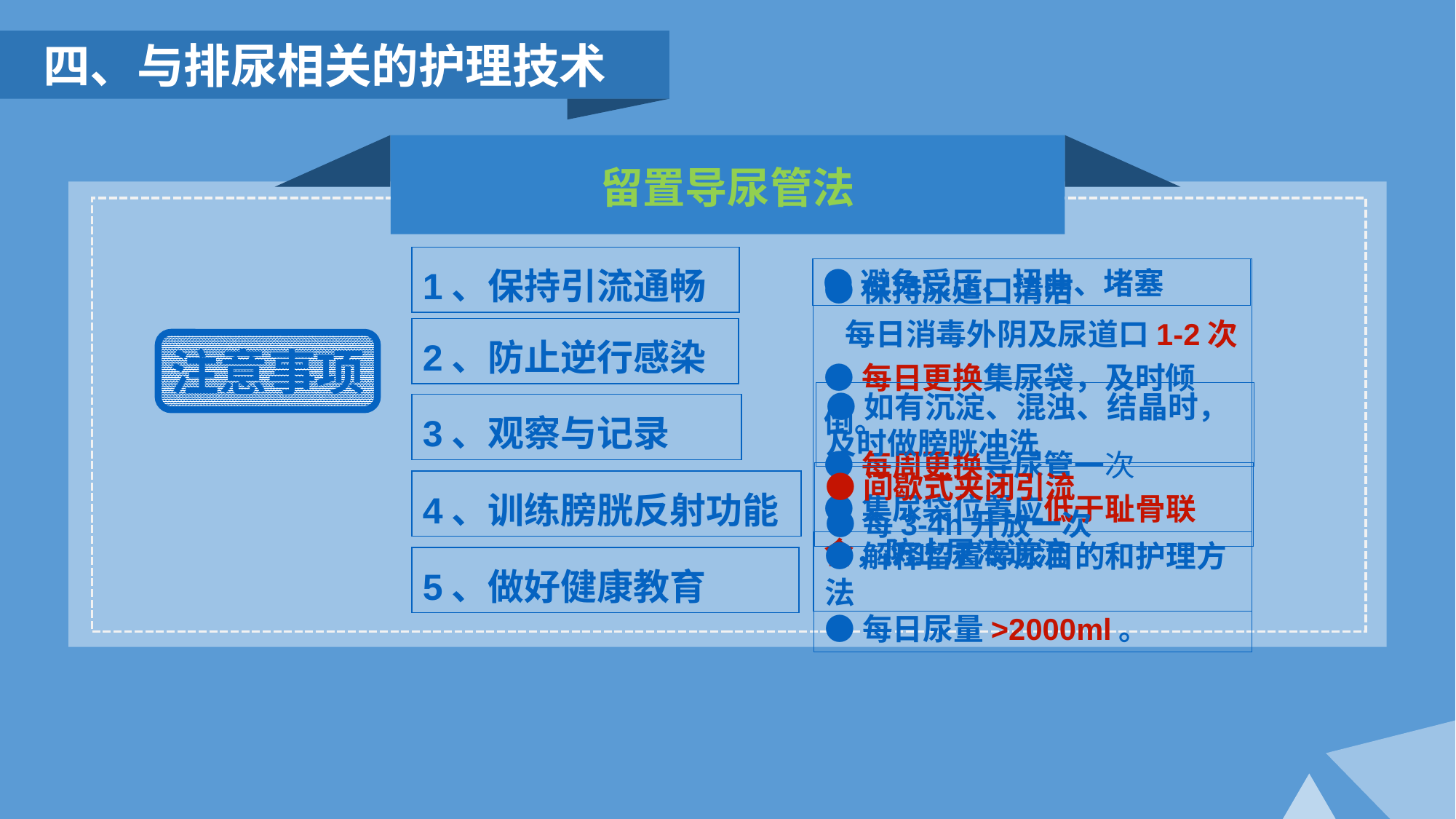

四、与排尿相关的护理技术

留置导尿管法

1、保持引流通畅
●避免受压、扭曲、堵塞
●保持尿道口清洁
  每日消毒外阴及尿道口1-2次
●每日更换集尿袋，及时倾倒。
●每周更换导尿管一次
●集尿袋位置应低于耻骨联合，防止尿液逆流

2、防止逆行感染
注意事项
●如有沉淀、混浊、结晶时，及时做膀胱冲洗
3、观察与记录
●间歇式夹闭引流
●每3-4h开放一次
4、训练膀胱反射功能
●解释留置导尿目的和护理方法
●每日尿量>2000ml。
5、做好健康教育